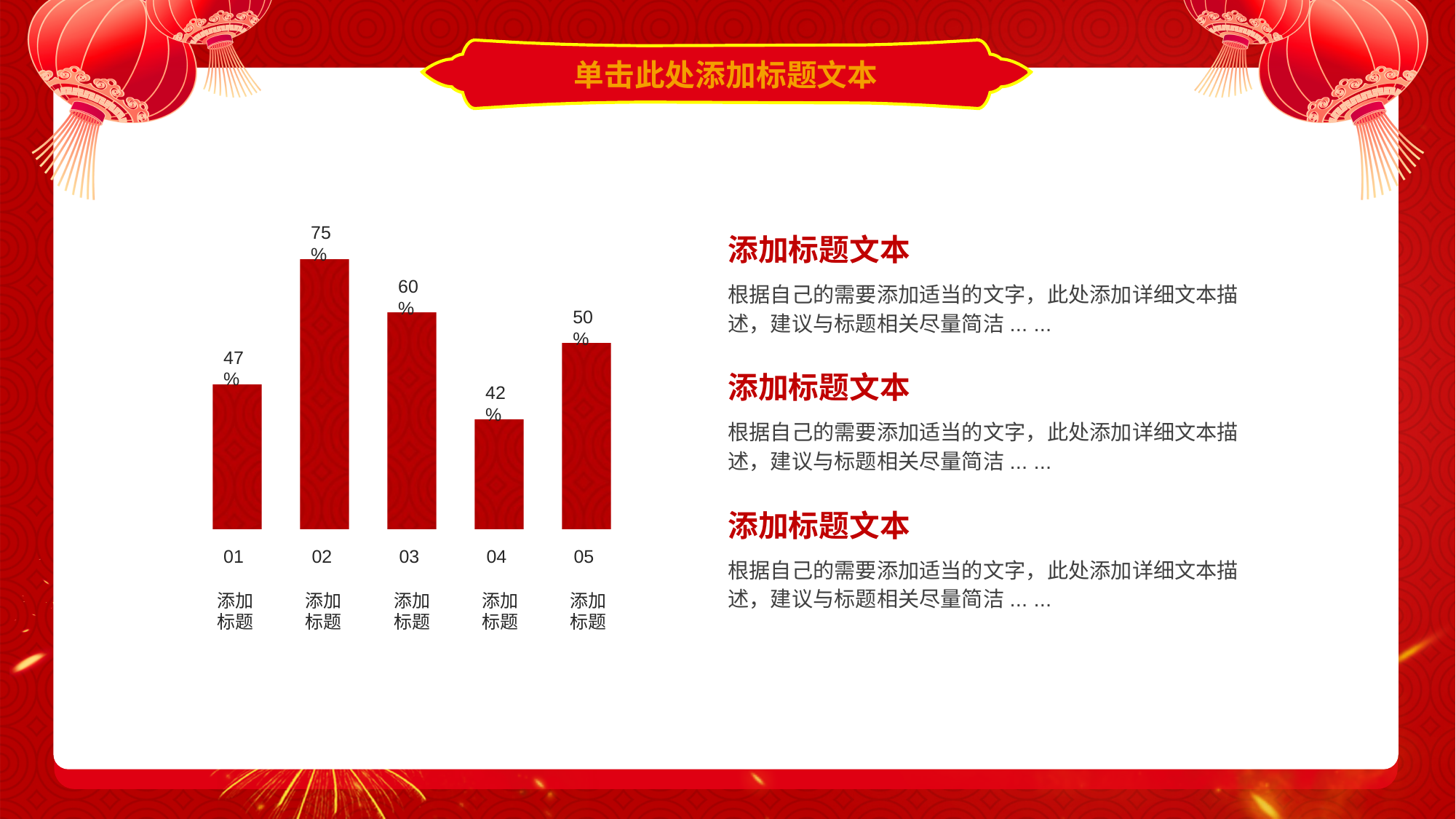

单击此处添加标题文本
75%
添加标题文本
根据自己的需要添加适当的文字，此处添加详细文本描述，建议与标题相关尽量简洁... ...

60%
50%
47%
添加标题文本
根据自己的需要添加适当的文字，此处添加详细文本描述，建议与标题相关尽量简洁... ...
42%
添加标题文本
根据自己的需要添加适当的文字，此处添加详细文本描述，建议与标题相关尽量简洁... ...
01
03
04
05
02
添加
标题
添加
标题
添加
标题
添加
标题
添加
标题